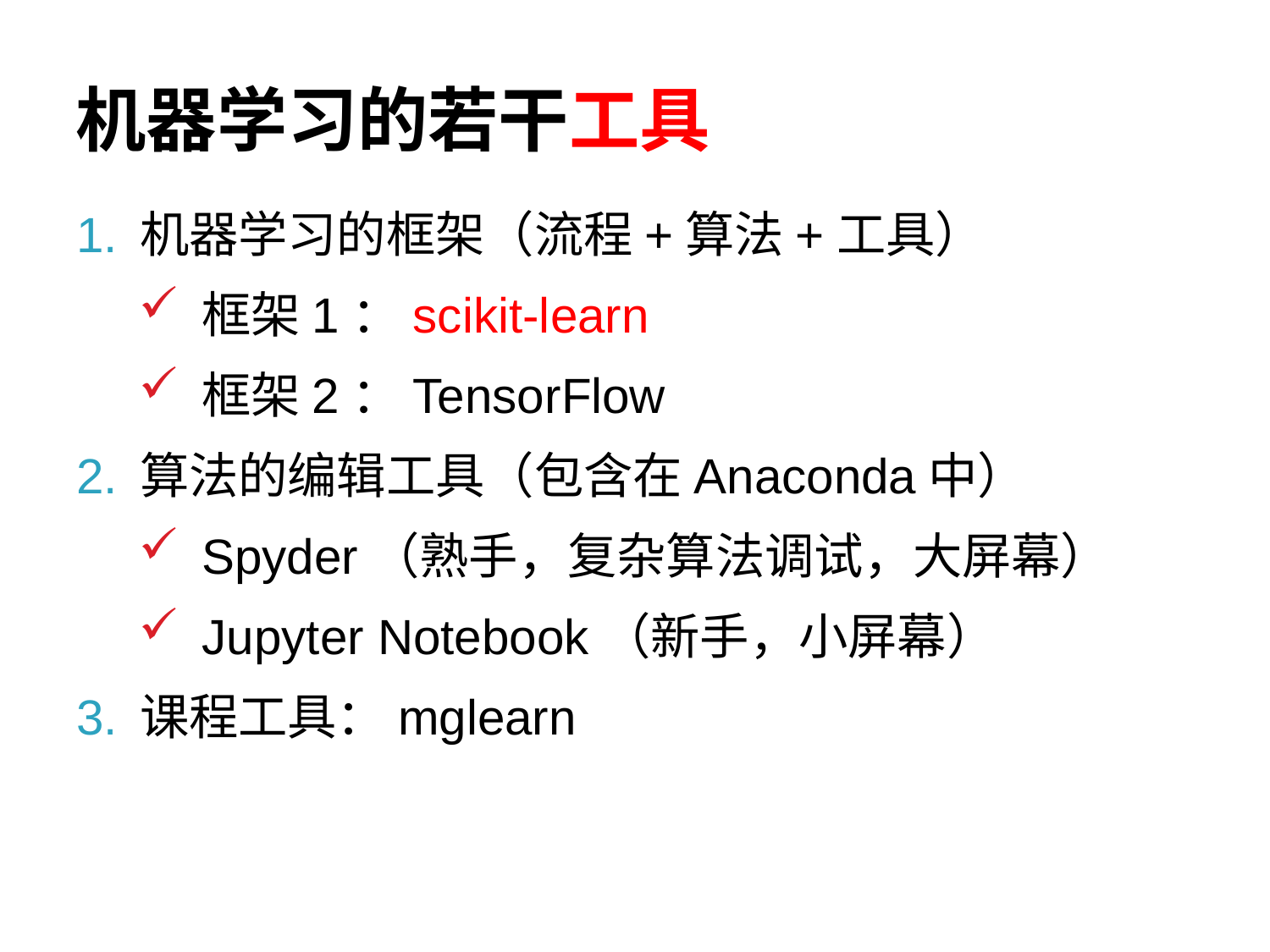

# 机器学习的若干工具
机器学习的框架（流程+算法+工具）
框架1：scikit-learn
框架2：TensorFlow
算法的编辑工具（包含在Anaconda中）
Spyder（熟手，复杂算法调试，大屏幕）
Jupyter Notebook（新手，小屏幕）
课程工具：mglearn